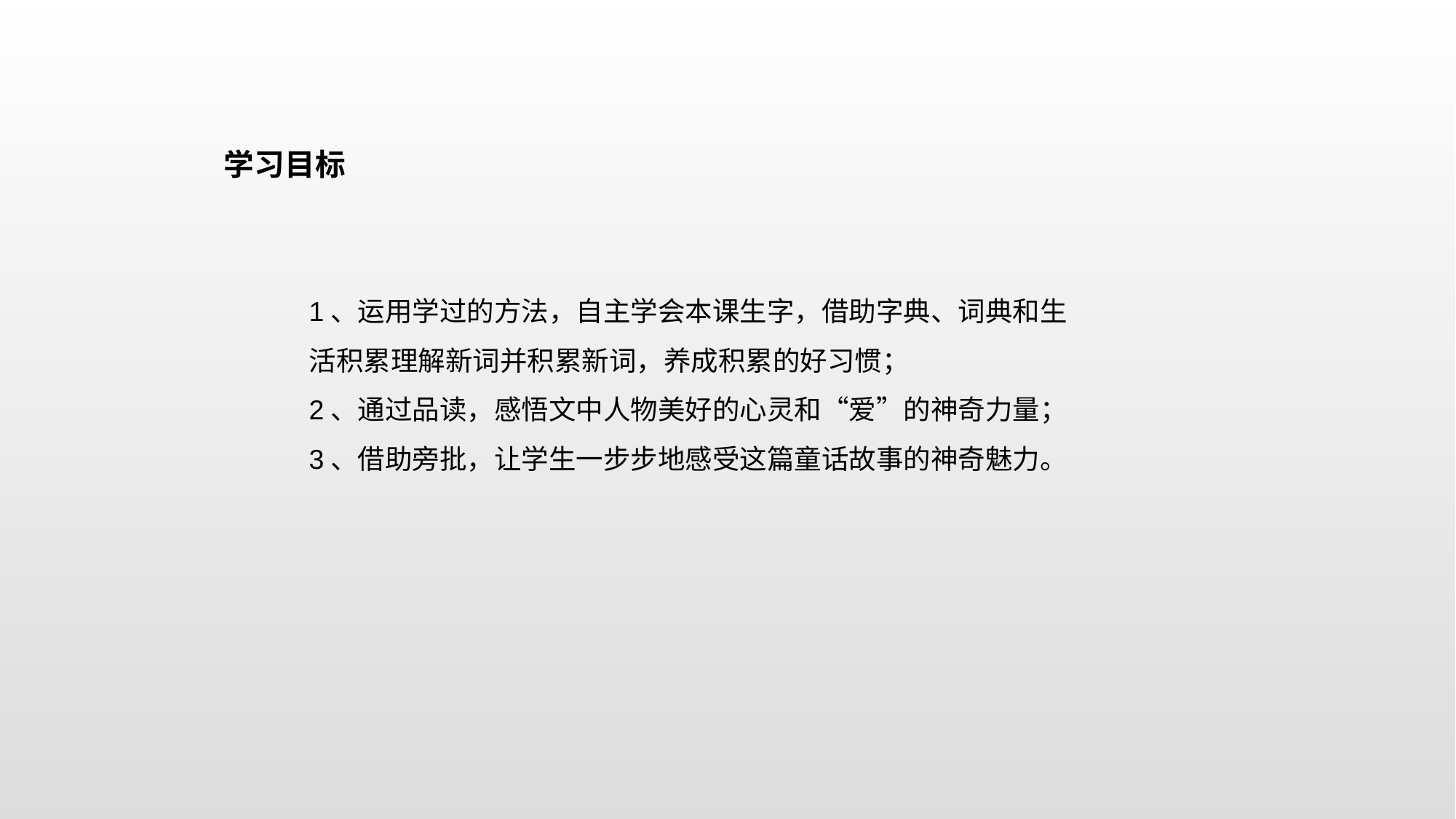

学习目标
1、运用学过的方法，自主学会本课生字，借助字典、词典和生活积累理解新词并积累新词，养成积累的好习惯；
2、通过品读，感悟文中人物美好的心灵和“爱”的神奇力量；
3、借助旁批，让学生一步步地感受这篇童话故事的神奇魅力。